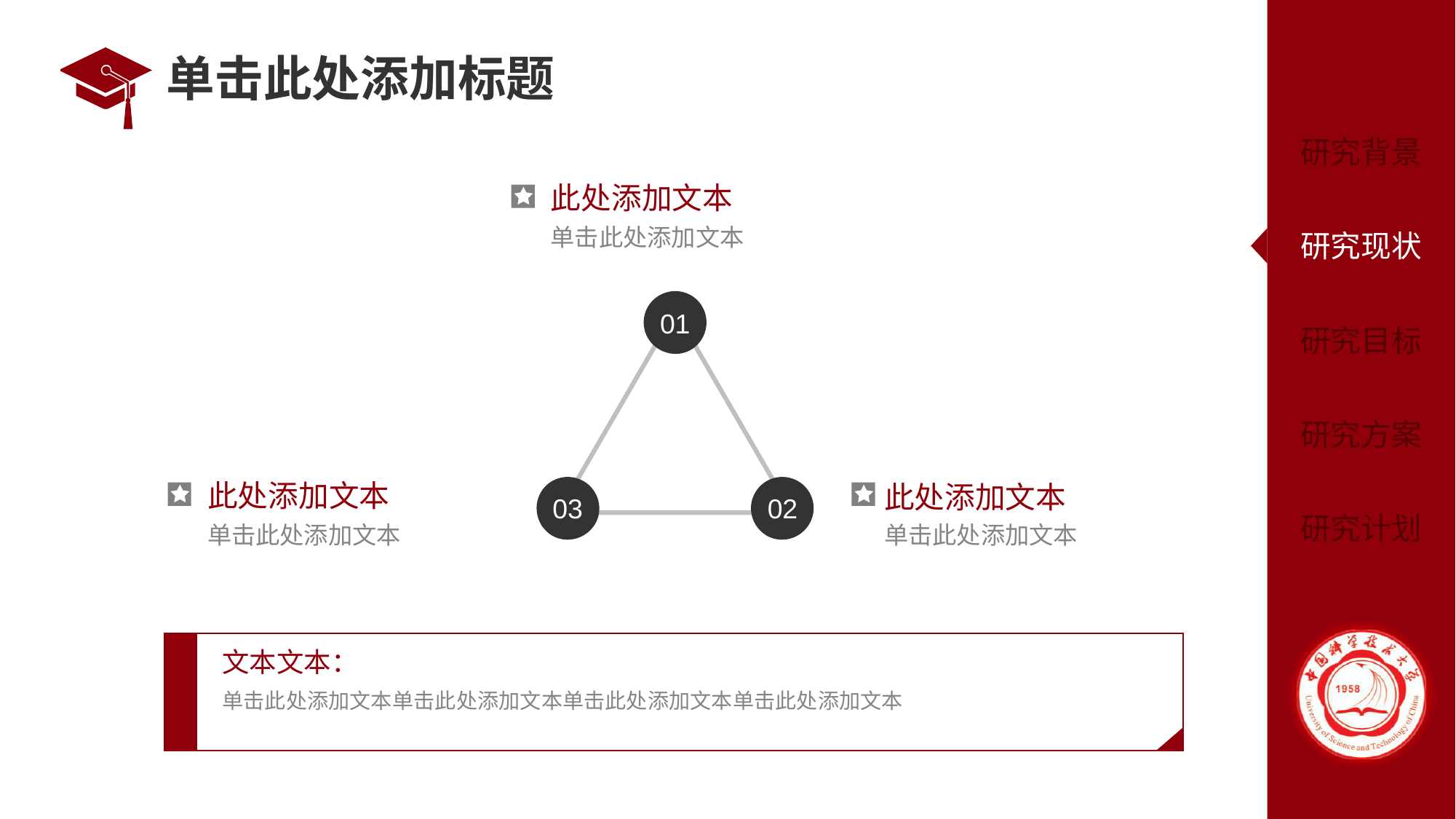

# 单击此处添加标题
此处添加文本

单击此处添加文本

01

此处添加文本
此处添加文本

03
02
单击此处添加文本
单击此处添加文本

文本文本：
单击此处添加文本单击此处添加文本单击此处添加文本单击此处添加文本